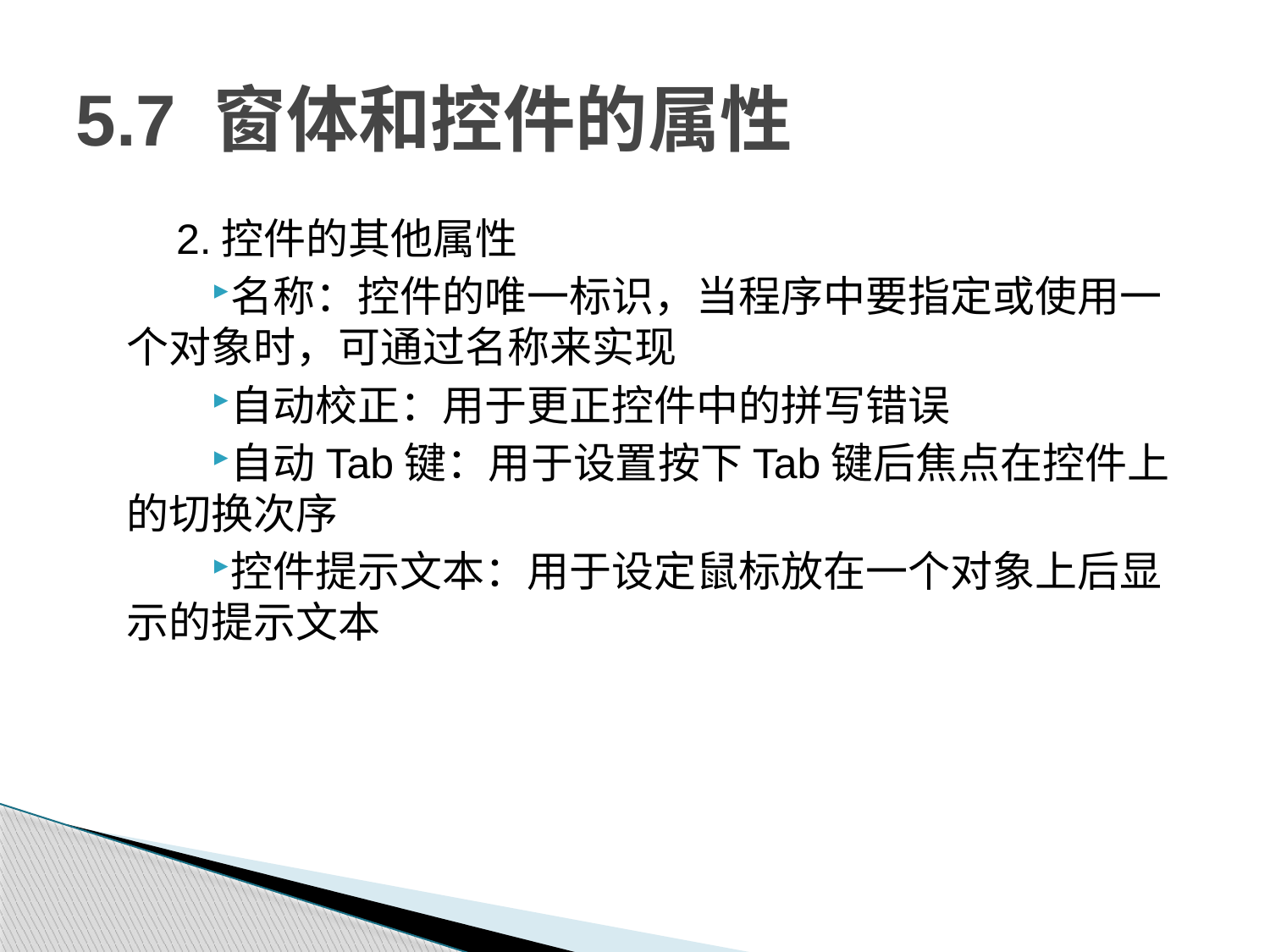

# 5.7 窗体和控件的属性
2.控件的其他属性
名称：控件的唯一标识，当程序中要指定或使用一个对象时，可通过名称来实现
自动校正：用于更正控件中的拼写错误
自动Tab键：用于设置按下Tab键后焦点在控件上的切换次序
控件提示文本：用于设定鼠标放在一个对象上后显示的提示文本